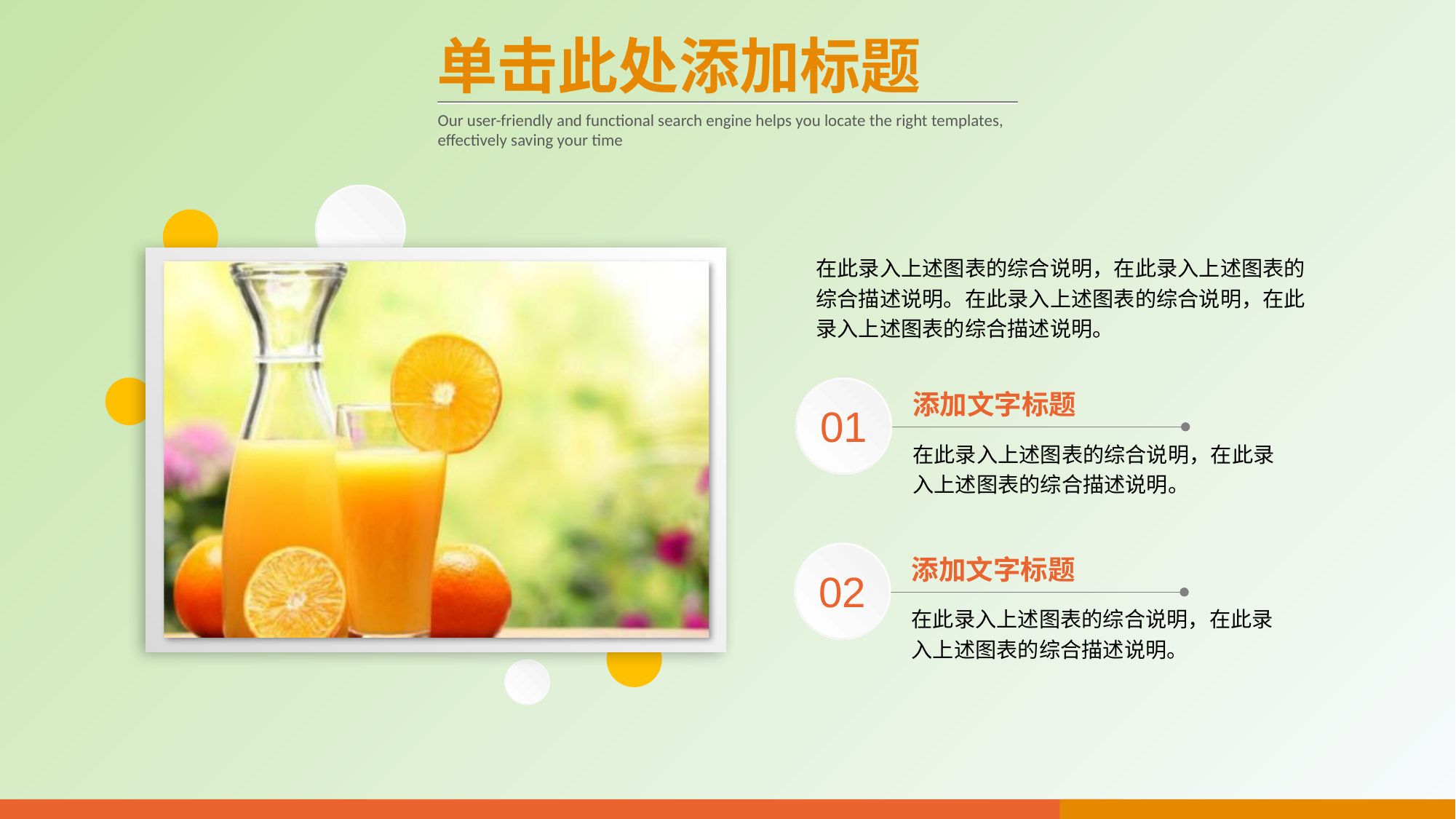

单击此处添加标题
Our user-friendly and functional search engine helps you locate the right templates, effectively saving your time

在此录入上述图表的综合说明，在此录入上述图表的综合描述说明。在此录入上述图表的综合说明，在此录入上述图表的综合描述说明。

添加文字标题
01
在此录入上述图表的综合说明，在此录入上述图表的综合描述说明。

添加文字标题
02
在此录入上述图表的综合说明，在此录入上述图表的综合描述说明。